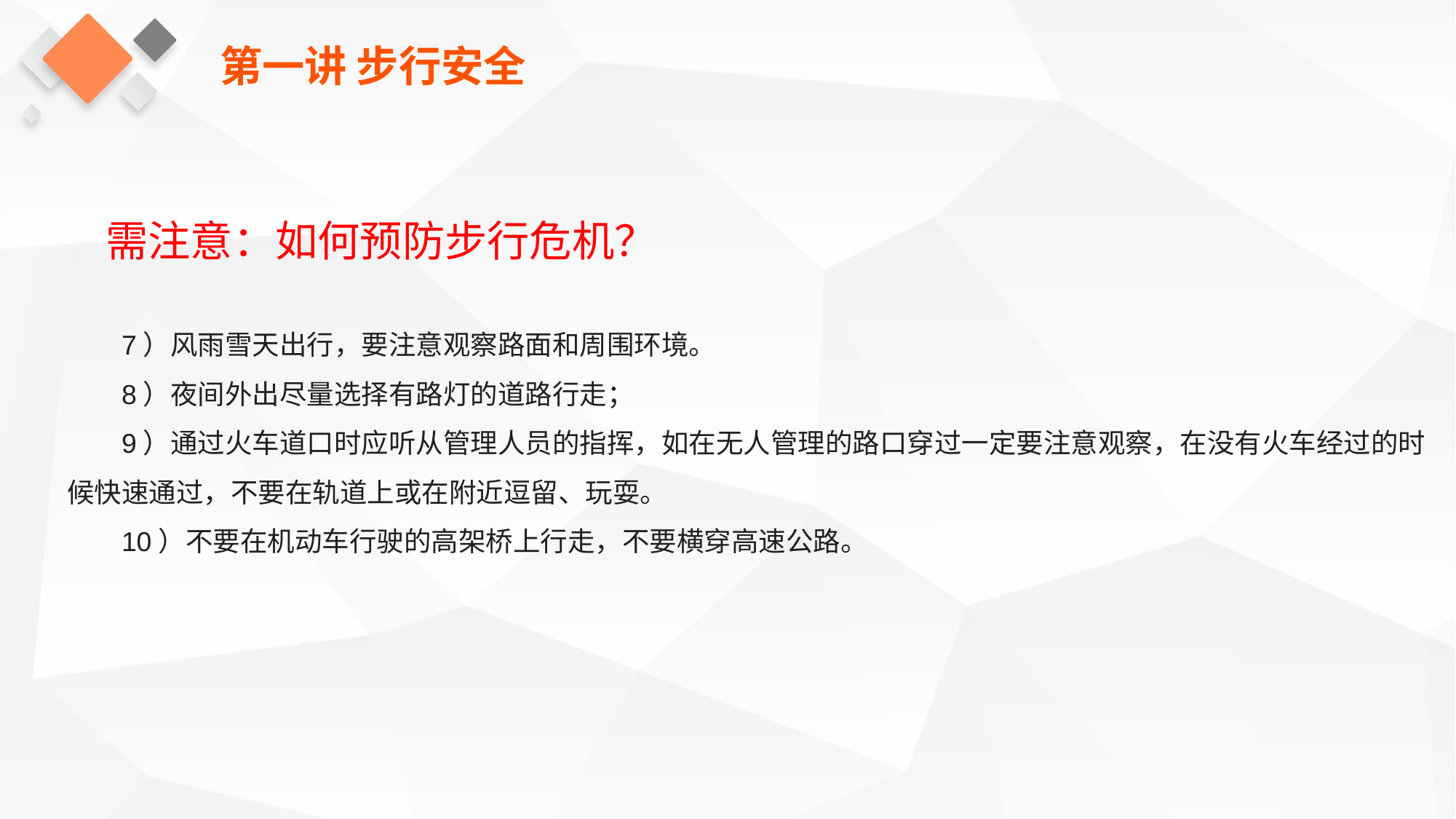

第一讲 步行安全
需注意：如何预防步行危机？
7）风雨雪天出行，要注意观察路面和周围环境。
8）夜间外出尽量选择有路灯的道路行走；
9）通过火车道口时应听从管理人员的指挥，如在无人管理的路口穿过一定要注意观察，在没有火车经过的时候快速通过，不要在轨道上或在附近逗留、玩耍。
10）不要在机动车行驶的高架桥上行走，不要横穿高速公路。